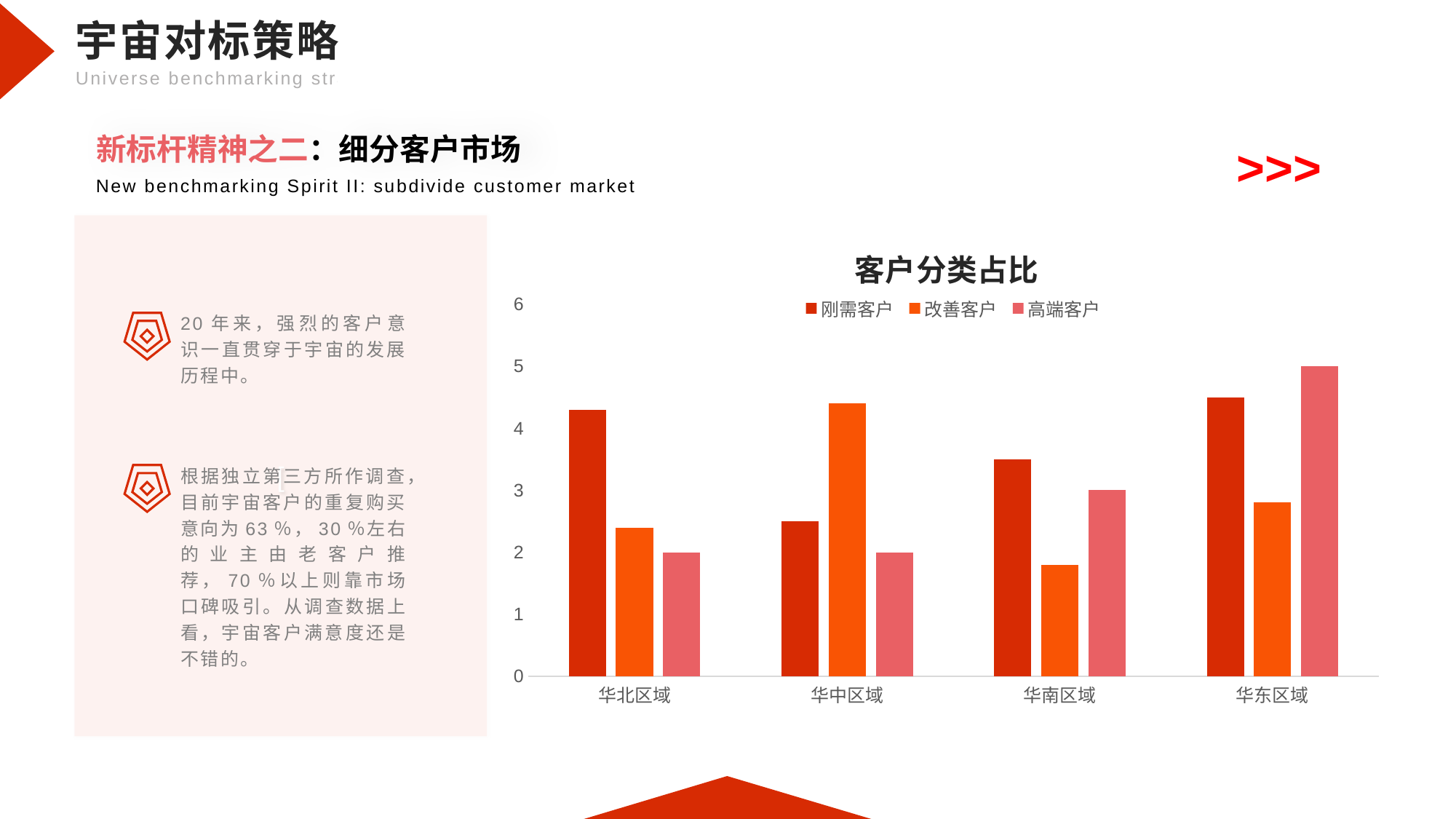

新标杆精神之二：细分客户市场
>>>

### Chart: 客户分类占比

| Category | 刚需客户 | 改善客户 | 高端客户 |
|---|---|---|---|
| 华北区域 | 4.3 | 2.4 | 2.0 |
| 华中区域 | 2.5 | 4.4 | 2.0 |
| 华南区域 | 3.5 | 1.8 | 3.0 |
| 华东区域 | 4.5 | 2.8 | 5.0 |
New benchmarking Spirit II: subdivide customer market
[
20年来，强烈的客户意识一直贯穿于宇宙的发展历程中。

根据独立第三方所作调查，目前宇宙客户的重复购买意向为63％，30％左右的业主由老客户推荐，70％以上则靠市场口碑吸引。从调查数据上看，宇宙客户满意度还是不错的。